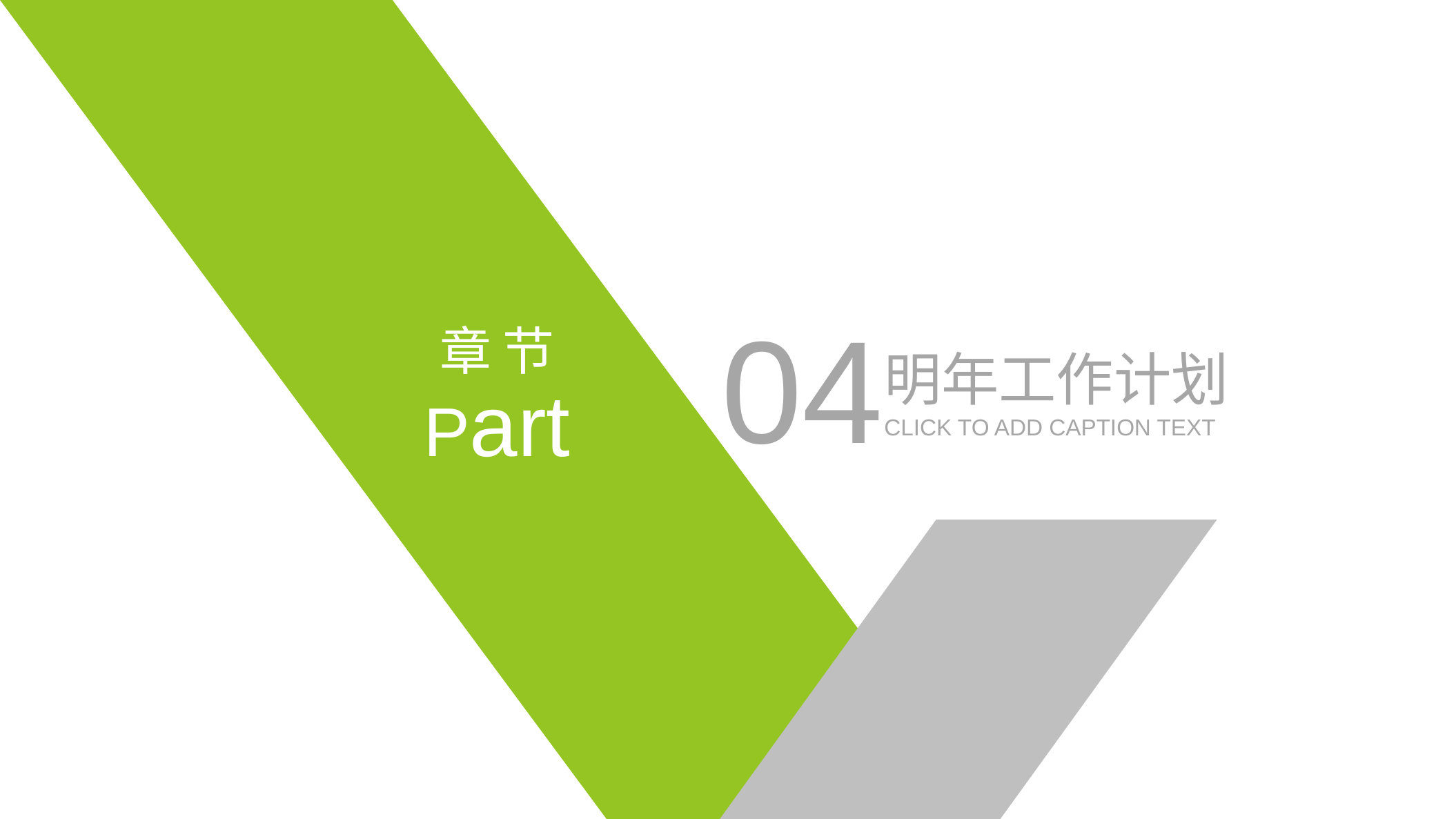

04
章 节
明年工作计划
Part
CLICK TO ADD CAPTION TEXT